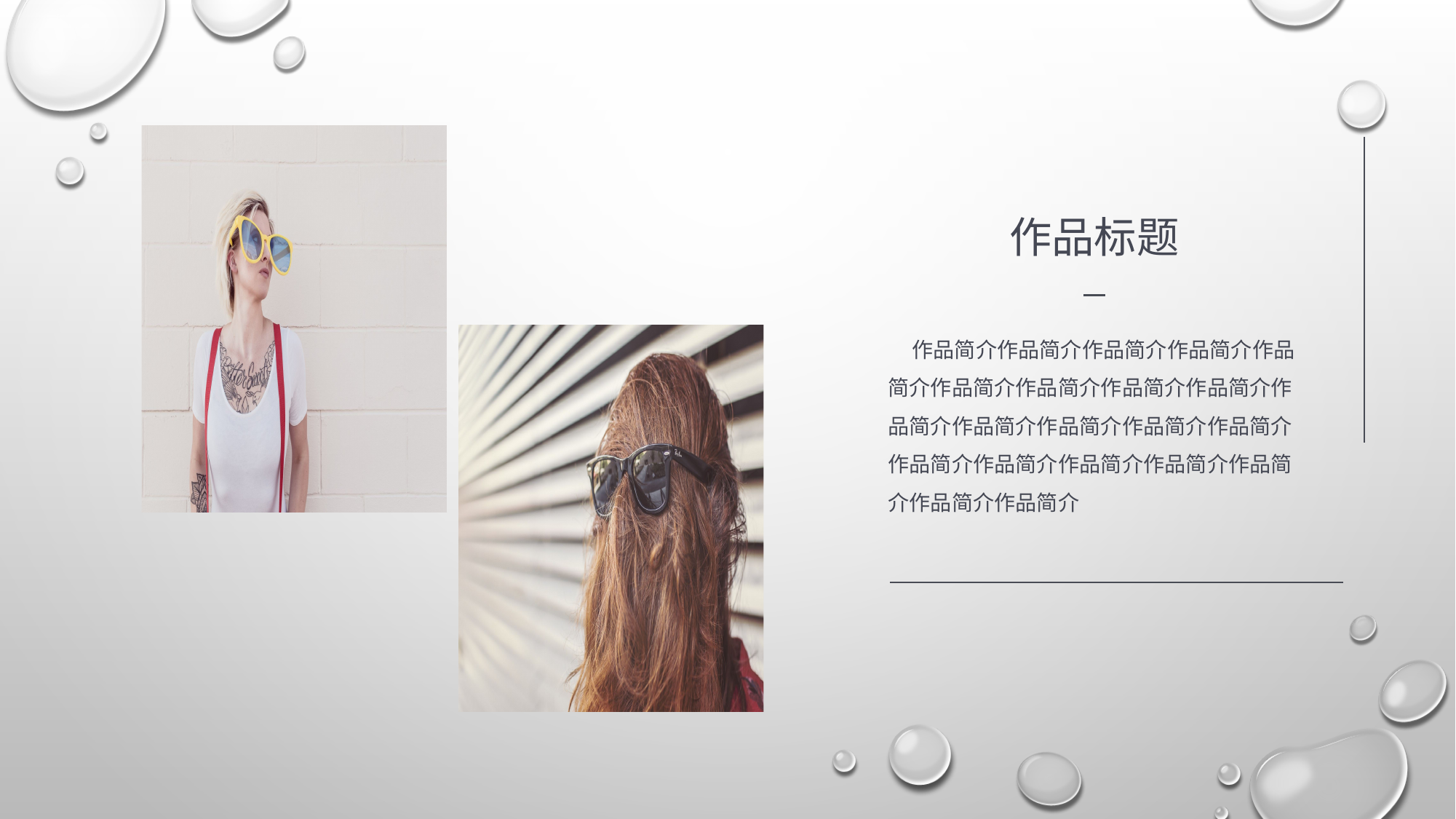

作品标题
    作品简介作品简介作品简介作品简介作品简介作品简介作品简介作品简介作品简介作品简介作品简介作品简介作品简介作品简介作品简介作品简介作品简介作品简介作品简介作品简介作品简介